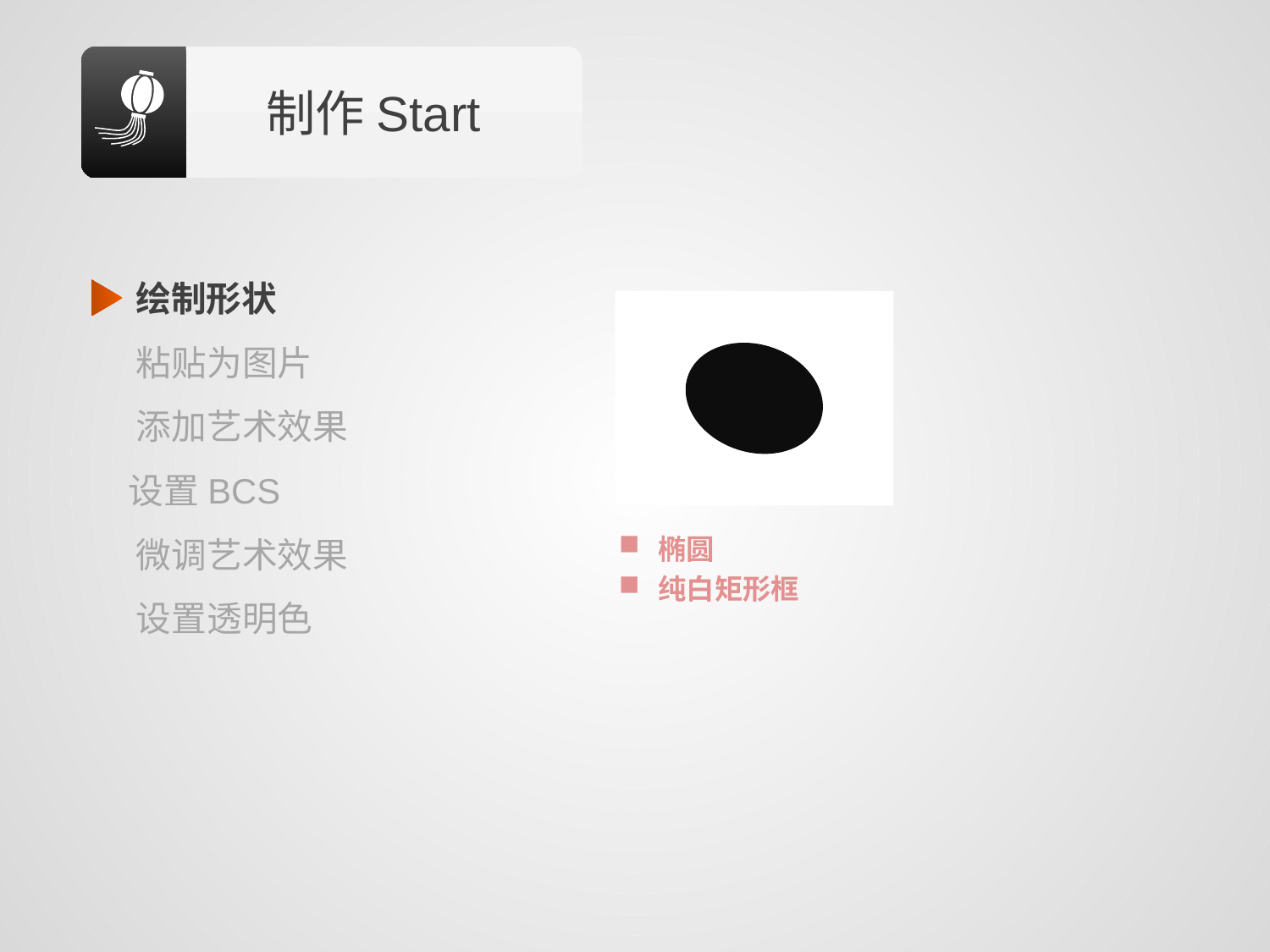

制作Start

绘制形状

粘贴为图片

添加艺术效果
设置BCS
椭圆
纯白矩形框
微调艺术效果
设置透明色